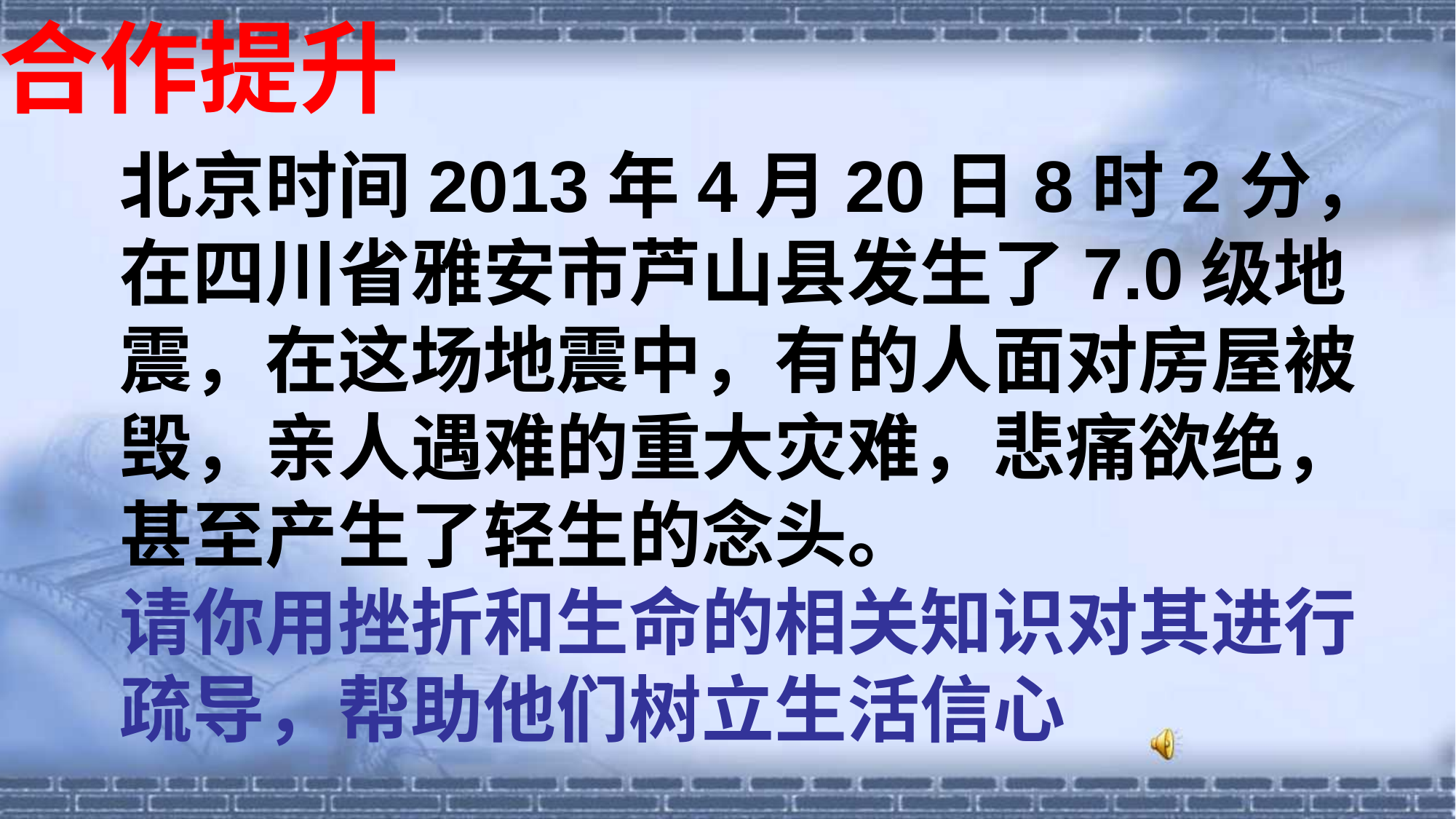

合作提升
北京时间2013年4月20日8时2分，在四川省雅安市芦山县发生了7.0级地震，在这场地震中，有的人面对房屋被毁，亲人遇难的重大灾难，悲痛欲绝，甚至产生了轻生的念头。
请你用挫折和生命的相关知识对其进行疏导，帮助他们树立生活信心